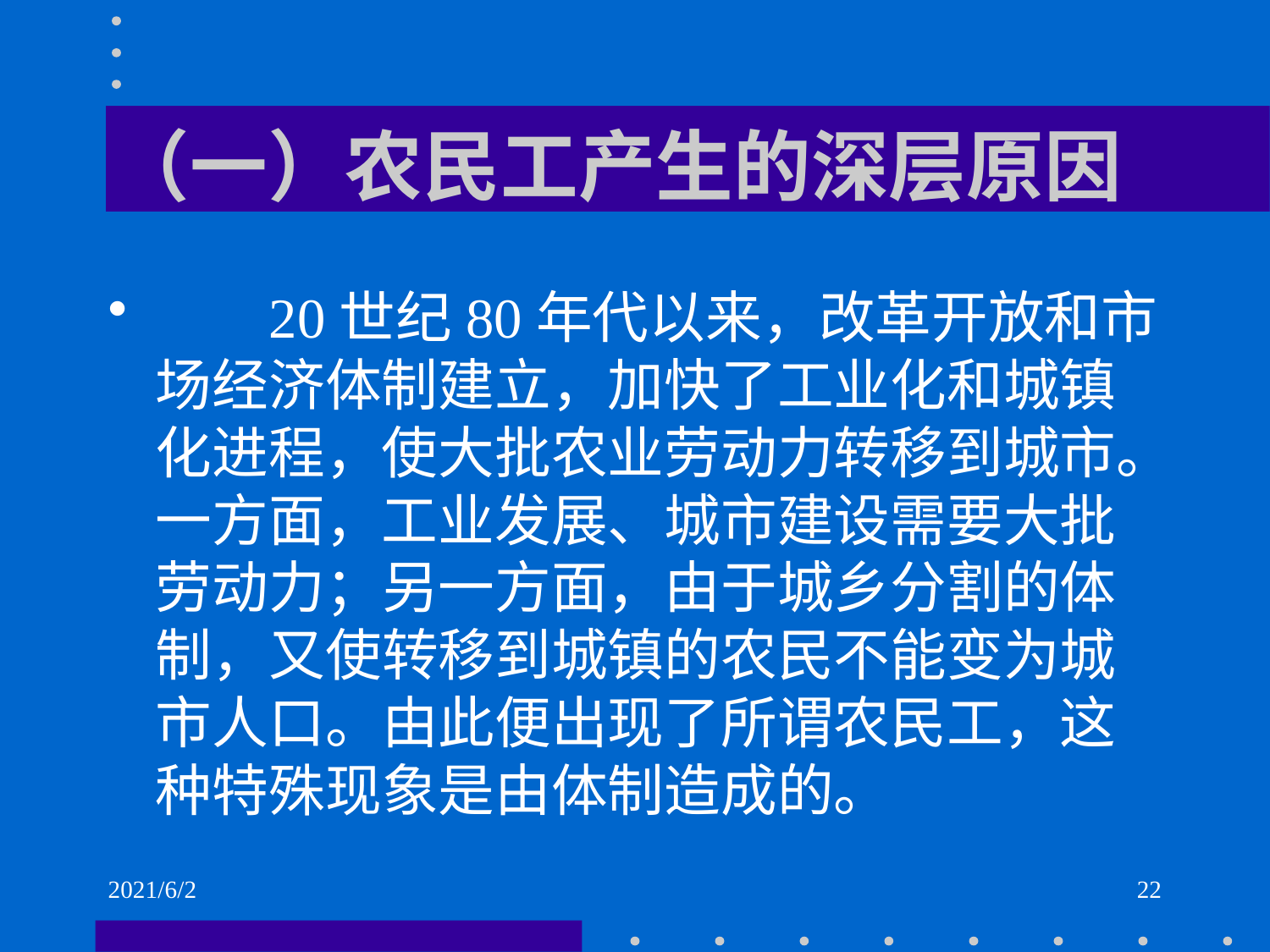

# （一）农民工产生的深层原因
        20世纪80年代以来，改革开放和市场经济体制建立，加快了工业化和城镇化进程，使大批农业劳动力转移到城市。一方面，工业发展、城市建设需要大批劳动力；另一方面，由于城乡分割的体制，又使转移到城镇的农民不能变为城市人口。由此便出现了所谓农民工，这种特殊现象是由体制造成的。
2021/6/2
22